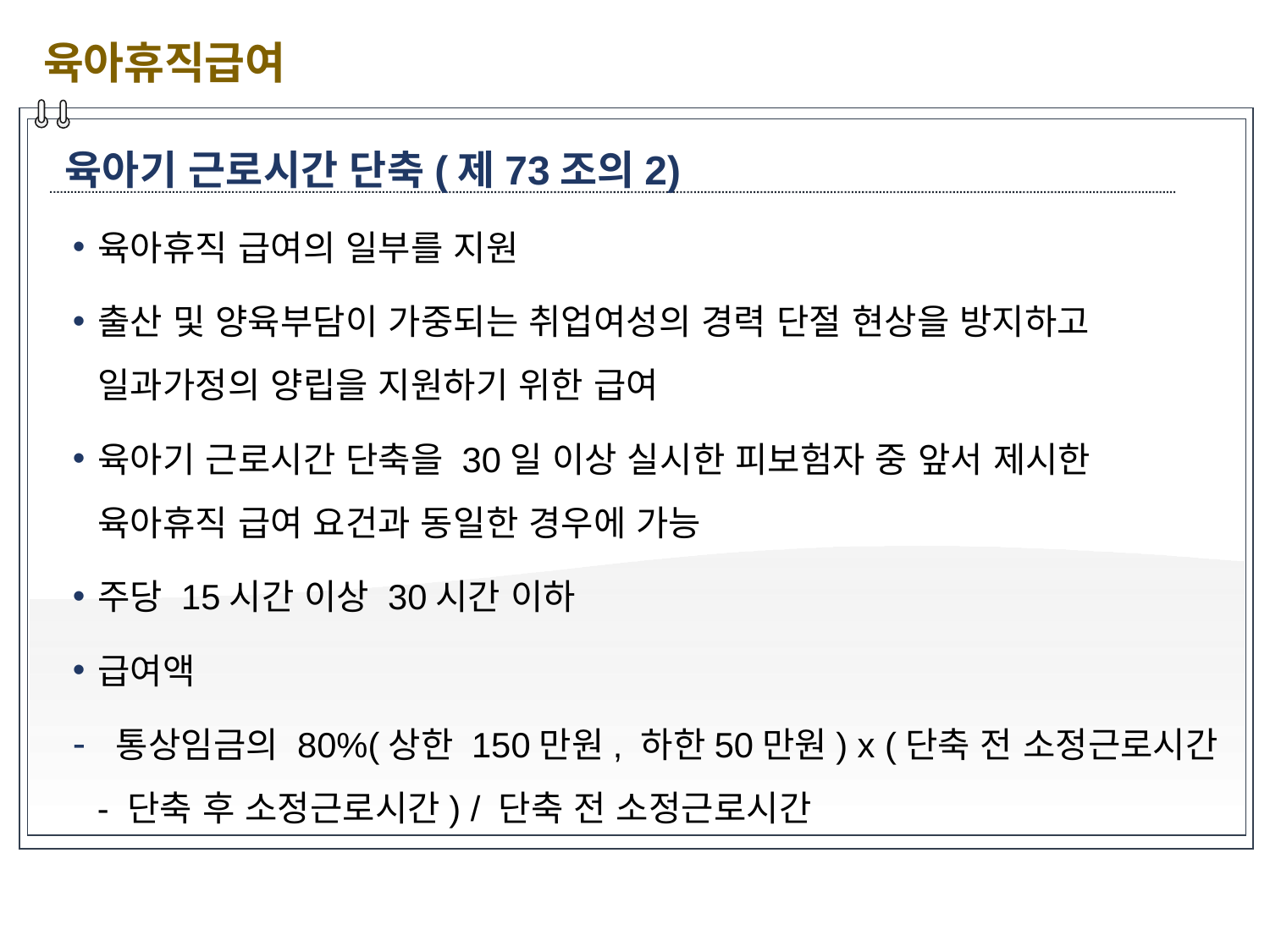

육아휴직급여

육아기 근로시간 단축(제73조의2)

육아휴직 급여의 일부를 지원
출산 및 양육부담이 가중되는 취업여성의 경력 단절 현상을 방지하고 일과가정의 양립을 지원하기 위한 급여
육아기 근로시간 단축을 30일 이상 실시한 피보험자 중 앞서 제시한 육아휴직 급여 요건과 동일한 경우에 가능
주당 15시간 이상 30시간 이하
급여액
 통상임금의 80%(상한 150만원, 하한50만원) x (단축 전 소정근로시간- 단축 후 소정근로시간) / 단축 전 소정근로시간